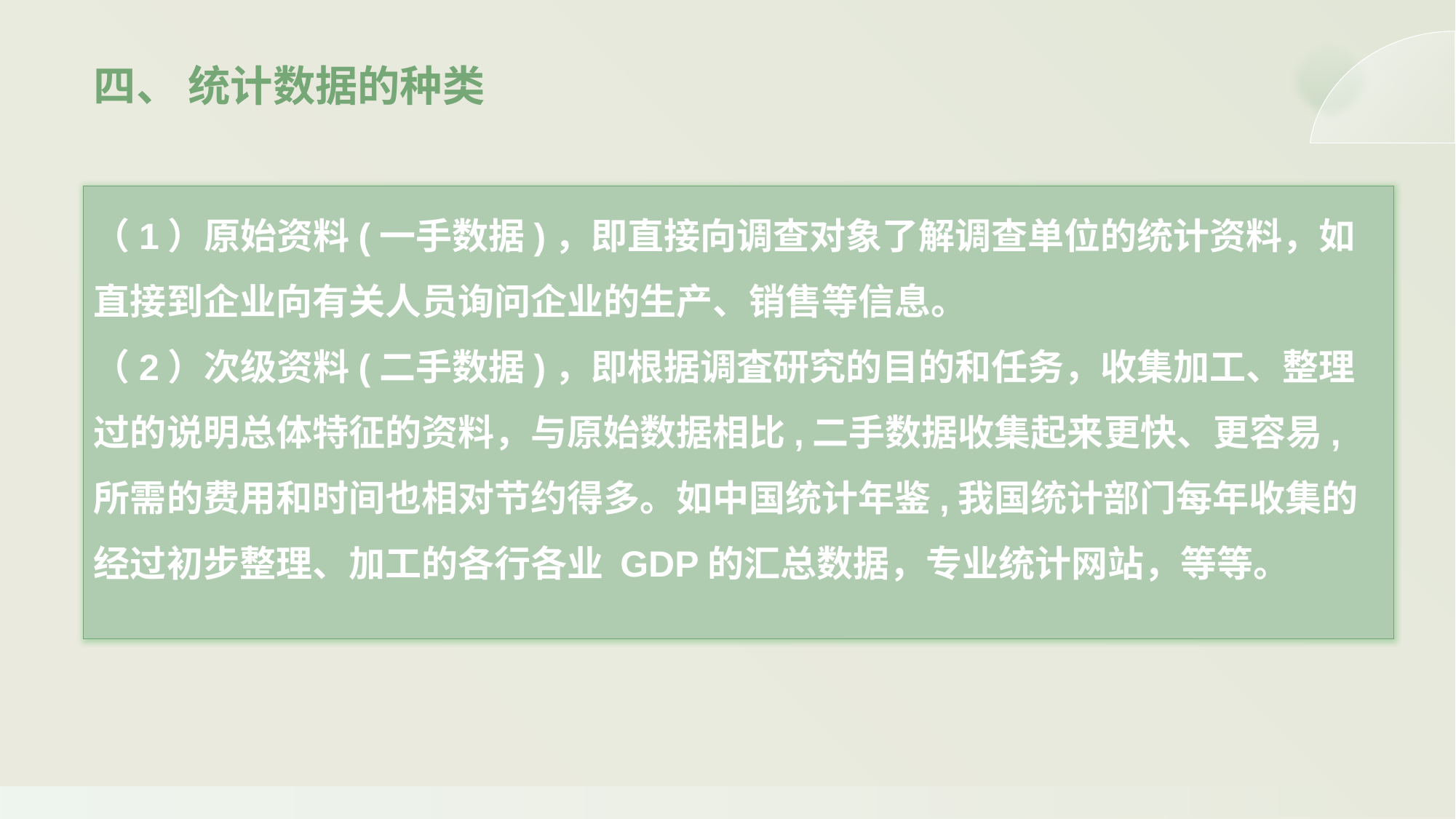

四、 统计数据的种类
（1）原始资料(一手数据)，即直接向调查对象了解调查单位的统计资料，如直接到企业向有关人员询问企业的生产、销售等信息。
（2）次级资料(二手数据)，即根据调査研究的目的和任务，收集加工、整理过的说明总体特征的资料，与原始数据相比,二手数据收集起来更快、更容易,所需的费用和时间也相对节约得多。如中国统计年鉴,我国统计部门每年收集的经过初步整理、加工的各行各业 GDP的汇总数据，专业统计网站，等等。